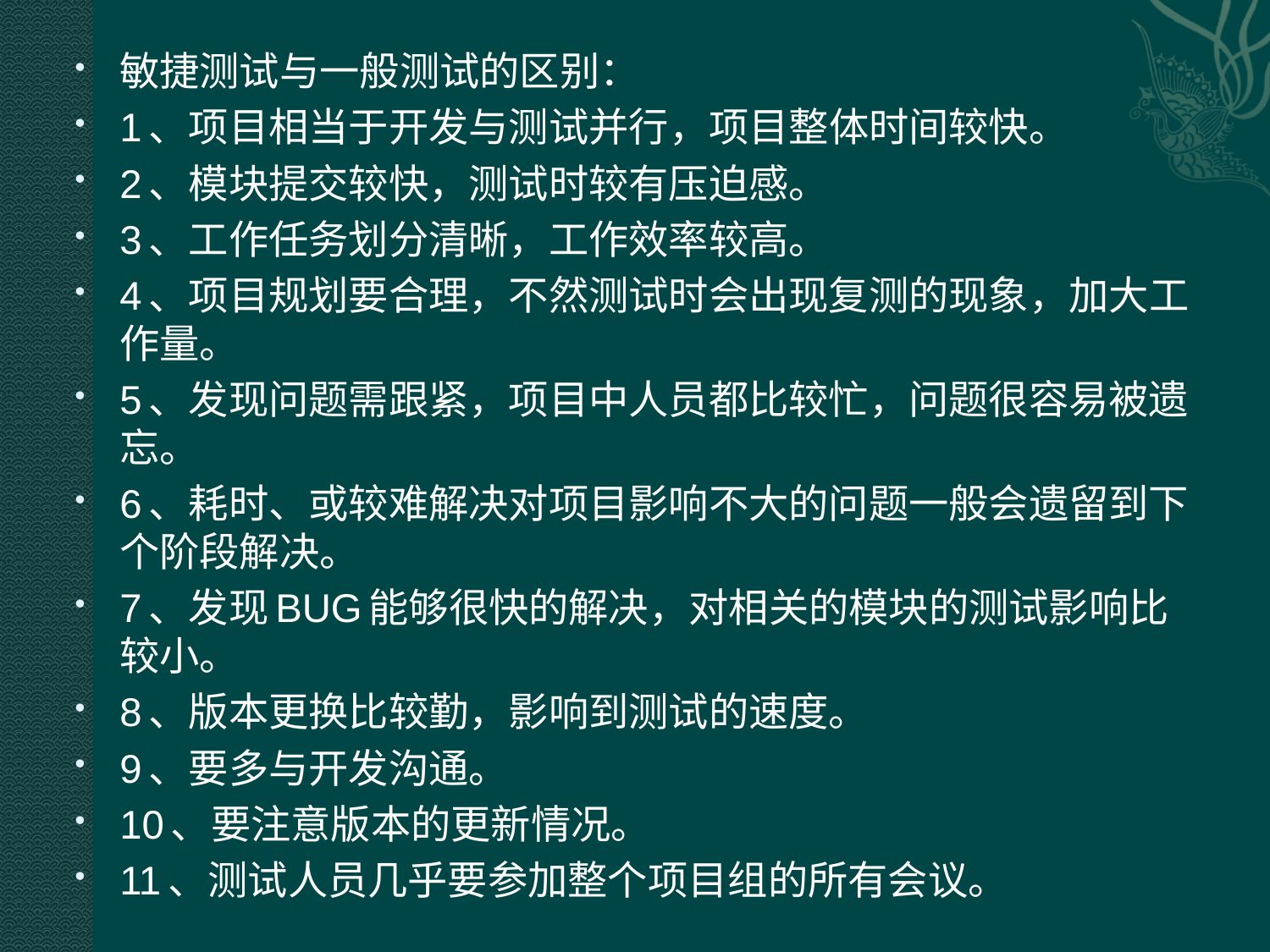

敏捷测试与一般测试的区别：
1、项目相当于开发与测试并行，项目整体时间较快。
2、模块提交较快，测试时较有压迫感。
3、工作任务划分清晰，工作效率较高。
4、项目规划要合理，不然测试时会出现复测的现象，加大工作量。
5、发现问题需跟紧，项目中人员都比较忙，问题很容易被遗忘。
6、耗时、或较难解决对项目影响不大的问题一般会遗留到下个阶段解决。
7、发现BUG能够很快的解决，对相关的模块的测试影响比较小。
8、版本更换比较勤，影响到测试的速度。
9、要多与开发沟通。
10、要注意版本的更新情况。
11、测试人员几乎要参加整个项目组的所有会议。